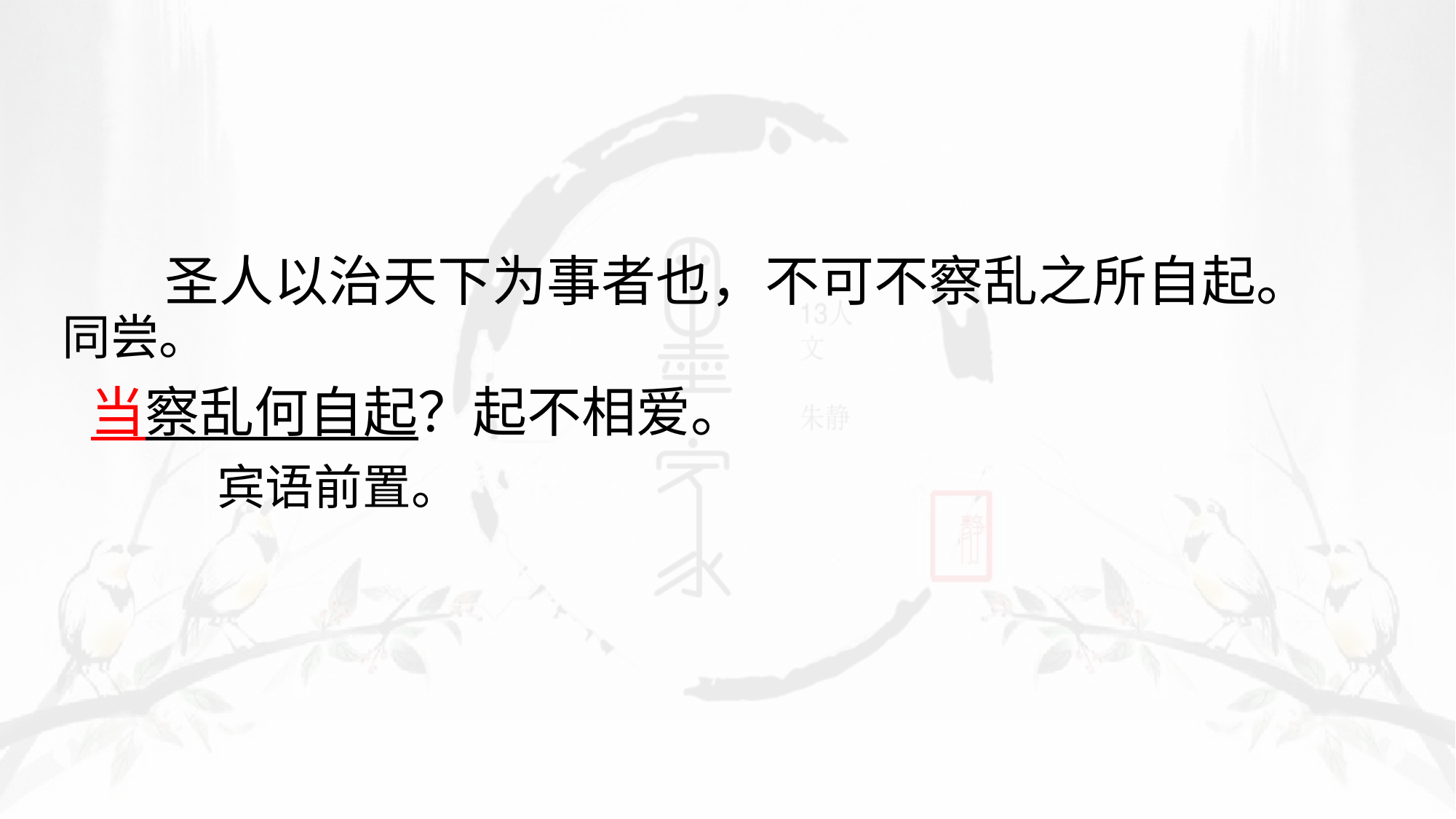

圣人以治天下为事者也，不可不察乱之所自起。
当察乱何自起？起不相爱。
同尝。
宾语前置。